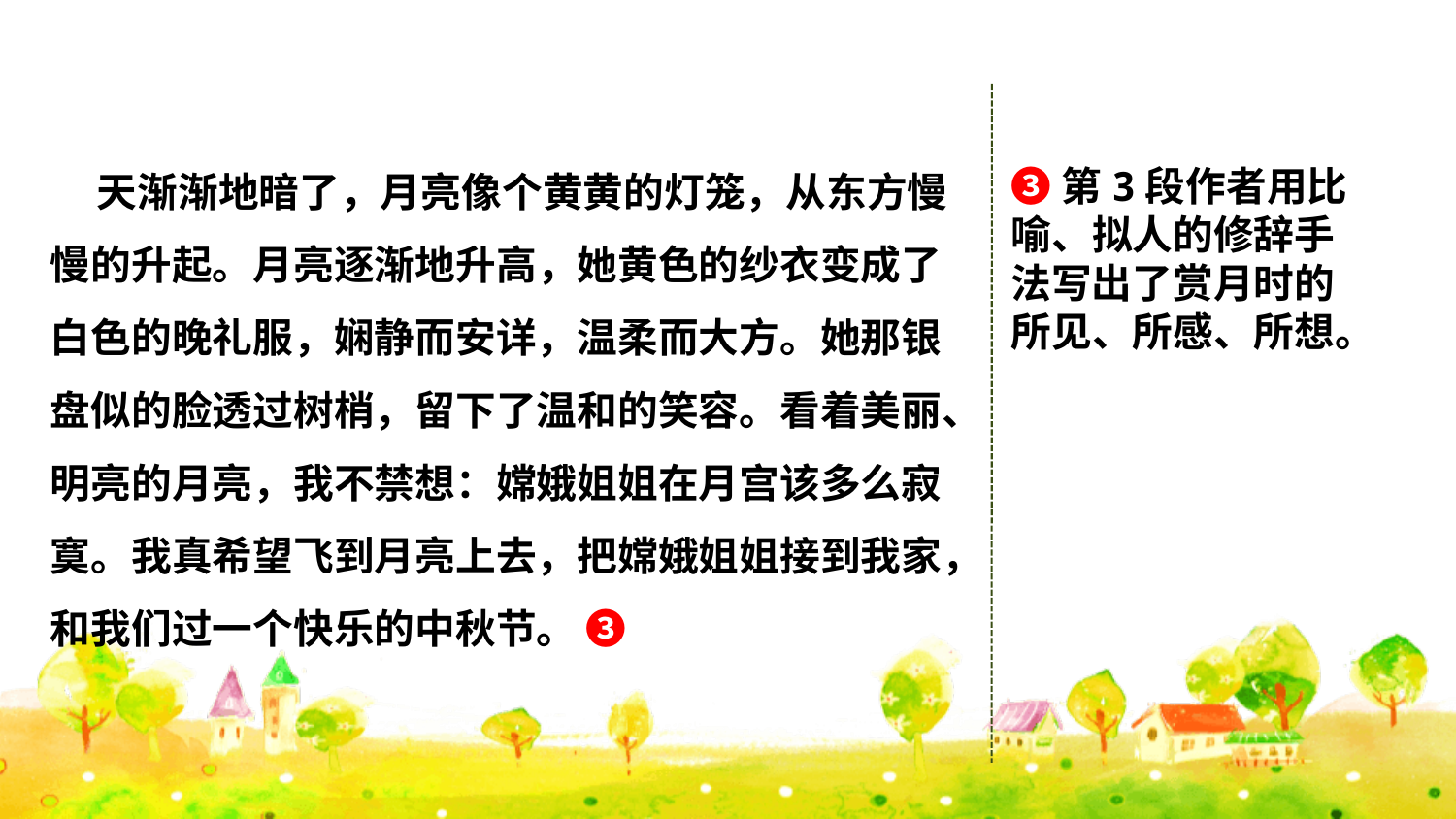

天渐渐地暗了，月亮像个黄黄的灯笼，从东方慢慢的升起。月亮逐渐地升高，她黄色的纱衣变成了白色的晚礼服，娴静而安详，温柔而大方。她那银盘似的脸透过树梢，留下了温和的笑容。看着美丽、明亮的月亮，我不禁想：嫦娥姐姐在月宫该多么寂寞。我真希望飞到月亮上去，把嫦娥姐姐接到我家，和我们过一个快乐的中秋节。 ❸
❸第3段作者用比喻、拟人的修辞手法写出了赏月时的所见、所感、所想。